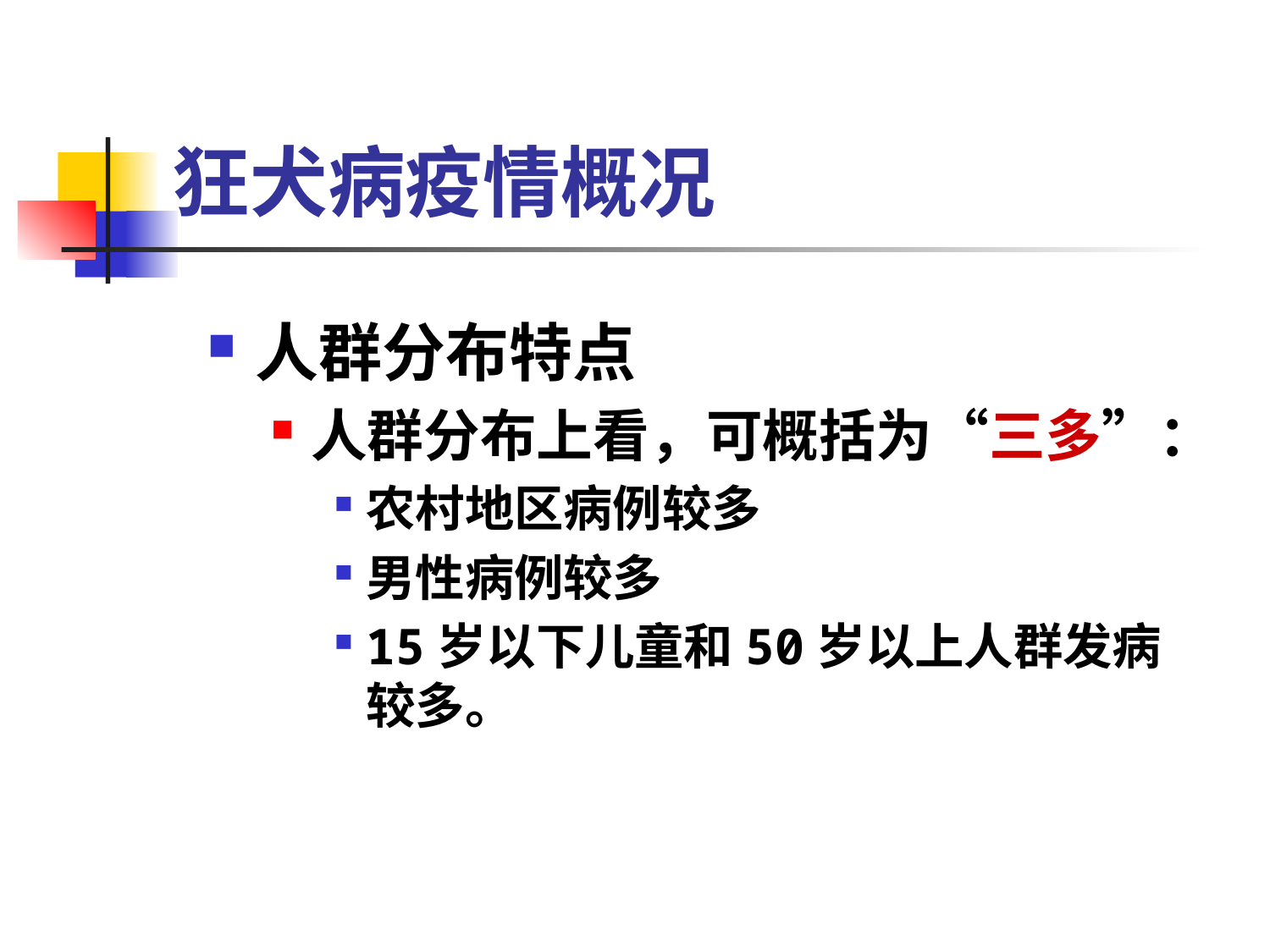

# 狂犬病疫情概况
人群分布特点
人群分布上看，可概括为“三多”：
农村地区病例较多
男性病例较多
15岁以下儿童和50岁以上人群发病较多。